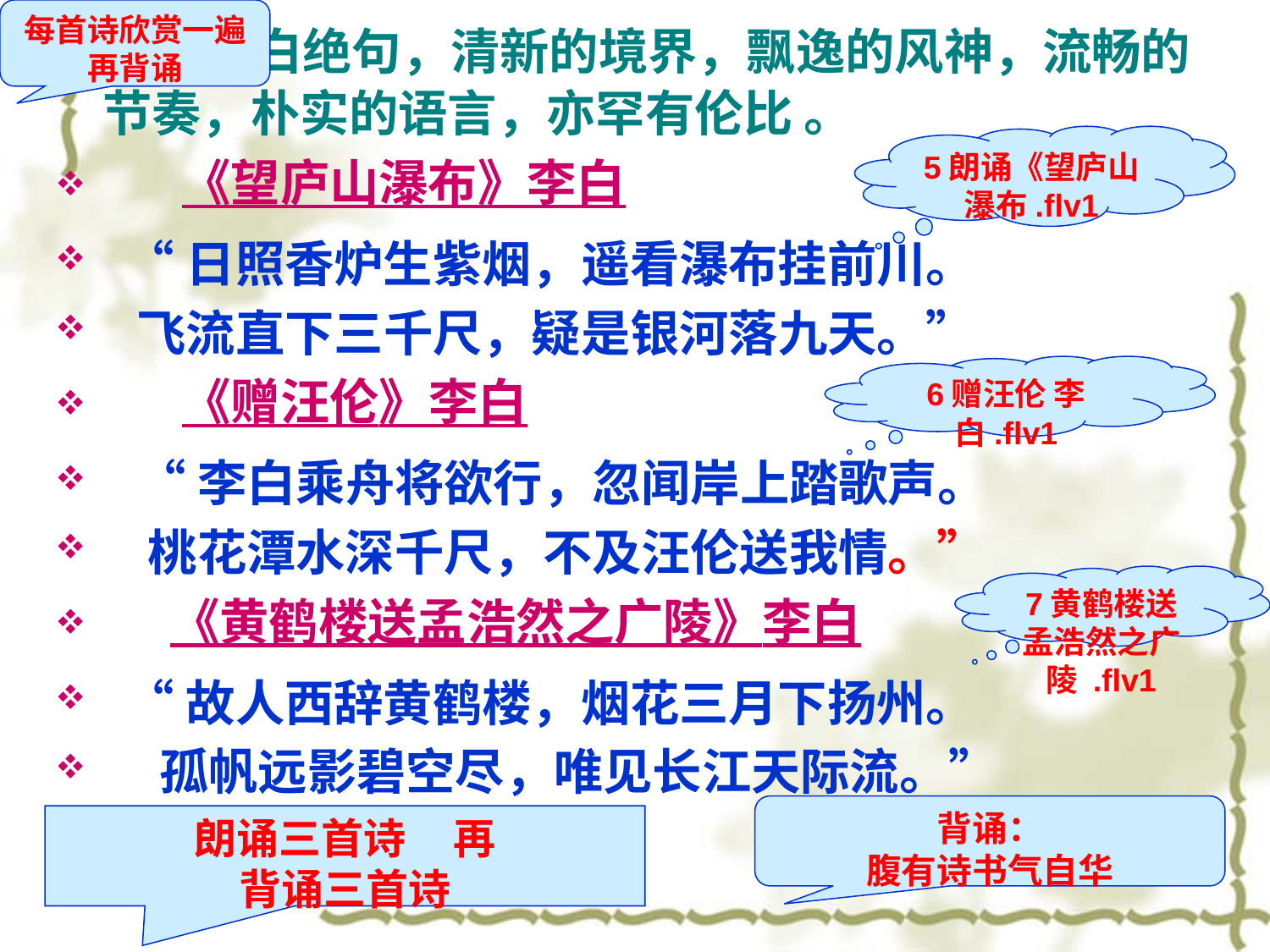

每首诗欣赏一遍再背诵
      李白绝句，清新的境界，飘逸的风神，流畅的节奏，朴实的语言，亦罕有伦比 。
      《望庐山瀑布》李白
  “日照香炉生紫烟，遥看瀑布挂前川。
  飞流直下三千尺，疑是银河落九天。”
      《赠汪伦》李白
   “李白乘舟将欲行，忽闻岸上踏歌声。
   桃花潭水深千尺，不及汪伦送我情。”
     《黄鹤楼送孟浩然之广陵》李白
  “故人西辞黄鹤楼，烟花三月下扬州。
    孤帆远影碧空尽，唯见长江天际流。”
#
5朗诵《望庐山瀑布.flv1
6赠汪伦 李白.flv1
7黄鹤楼送孟浩然之广陵 .flv1
背诵：
腹有诗书气自华
朗诵三首诗     再
背诵三首诗